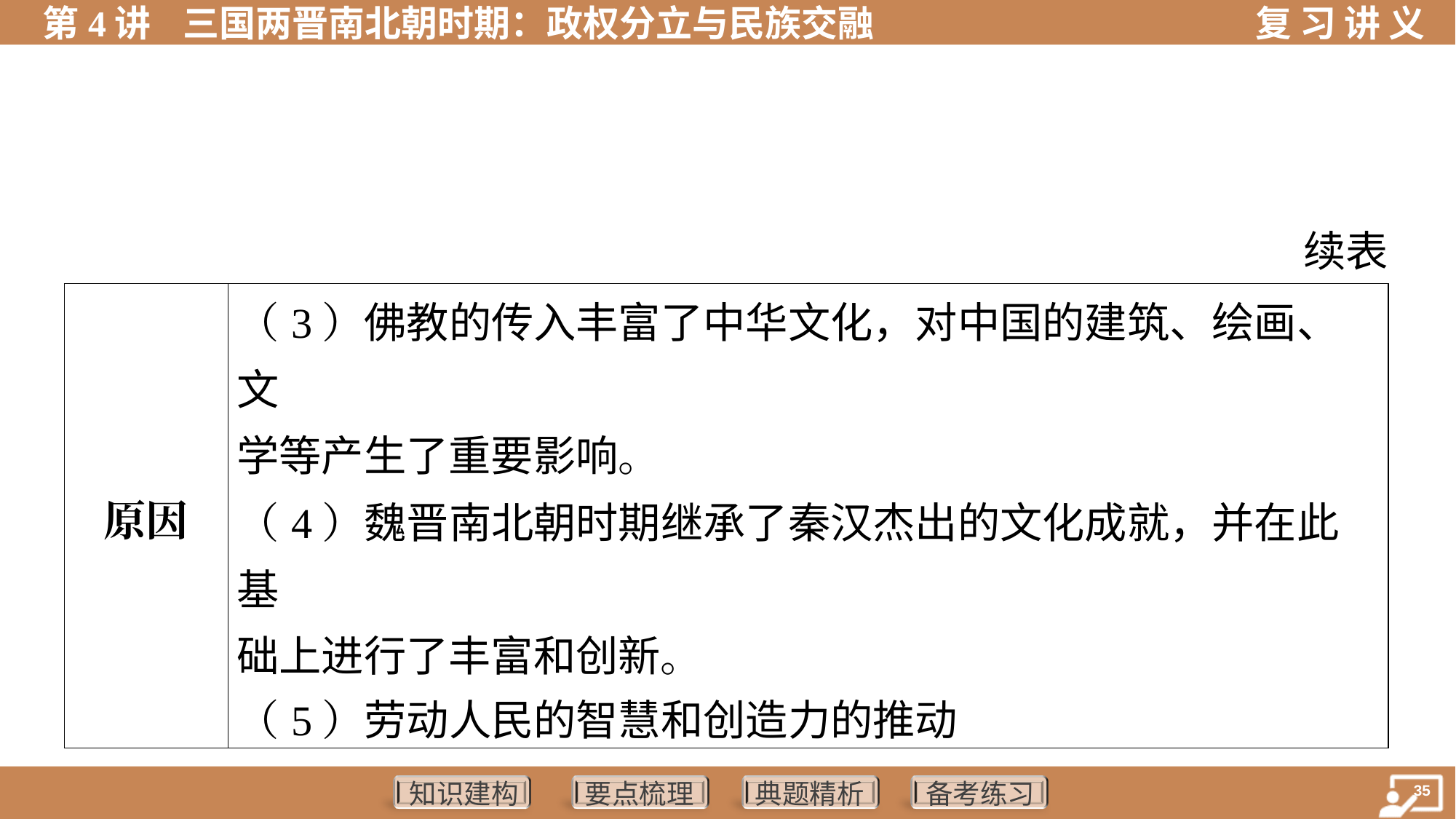

续表
| 原因 | （3）佛教的传入丰富了中华文化，对中国的建筑、绘画、文 学等产生了重要影响。 （4）魏晋南北朝时期继承了秦汉杰出的文化成就，并在此基 础上进行了丰富和创新。 （5）劳动人民的智慧和创造力的推动 |
| --- | --- |